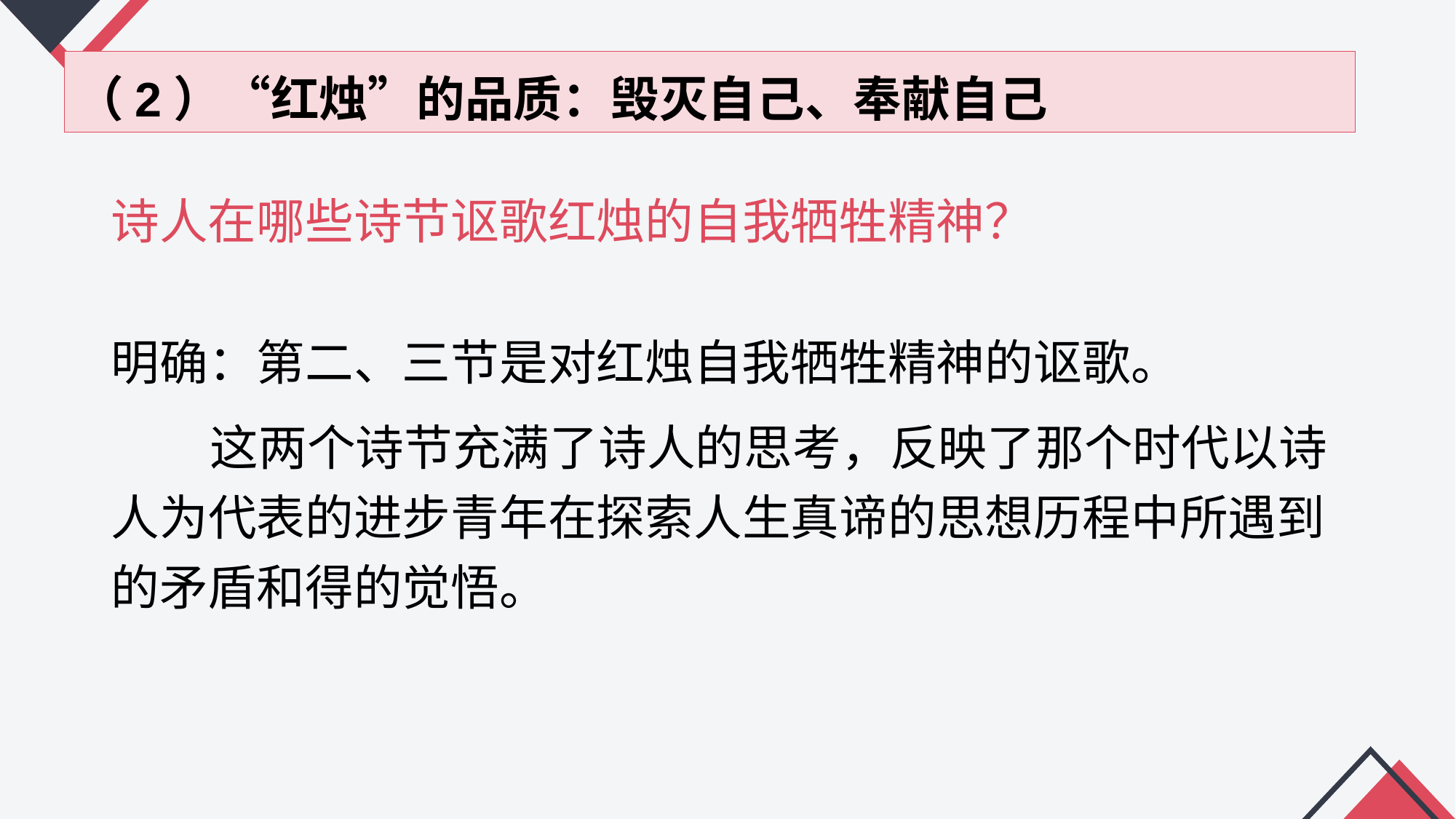

（2）“红烛”的品质：毁灭自己、奉献自己
# 诗人在哪些诗节讴歌红烛的自我牺牲精神？
明确：第二、三节是对红烛自我牺牲精神的讴歌。
        这两个诗节充满了诗人的思考，反映了那个时代以诗人为代表的进步青年在探索人生真谛的思想历程中所遇到的矛盾和得的觉悟。